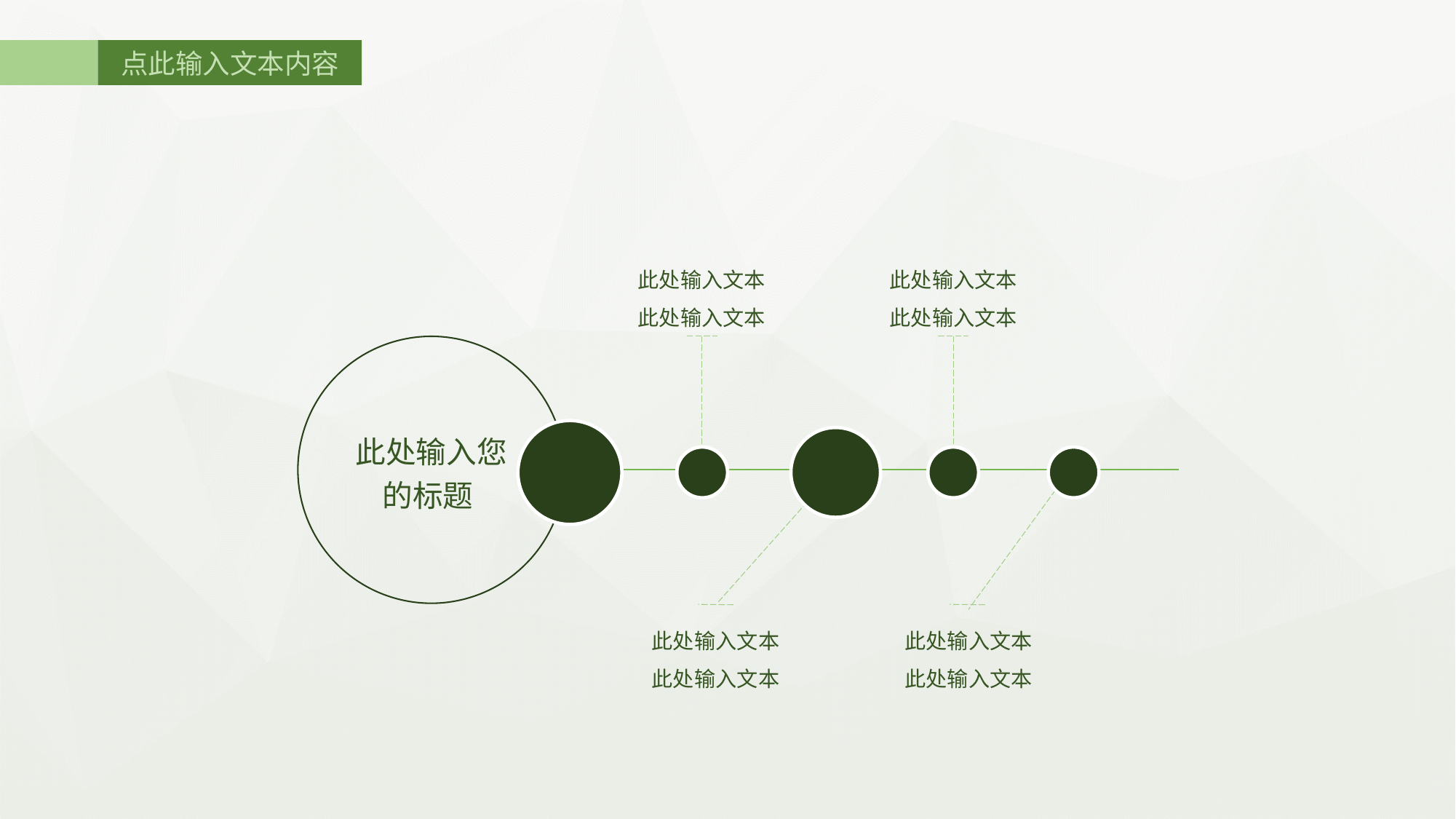

点此输入文本内容
此处输入文本
此处输入文本
此处输入文本
此处输入文本
此处输入您的标题

此处输入文本
此处输入文本
此处输入文本
此处输入文本